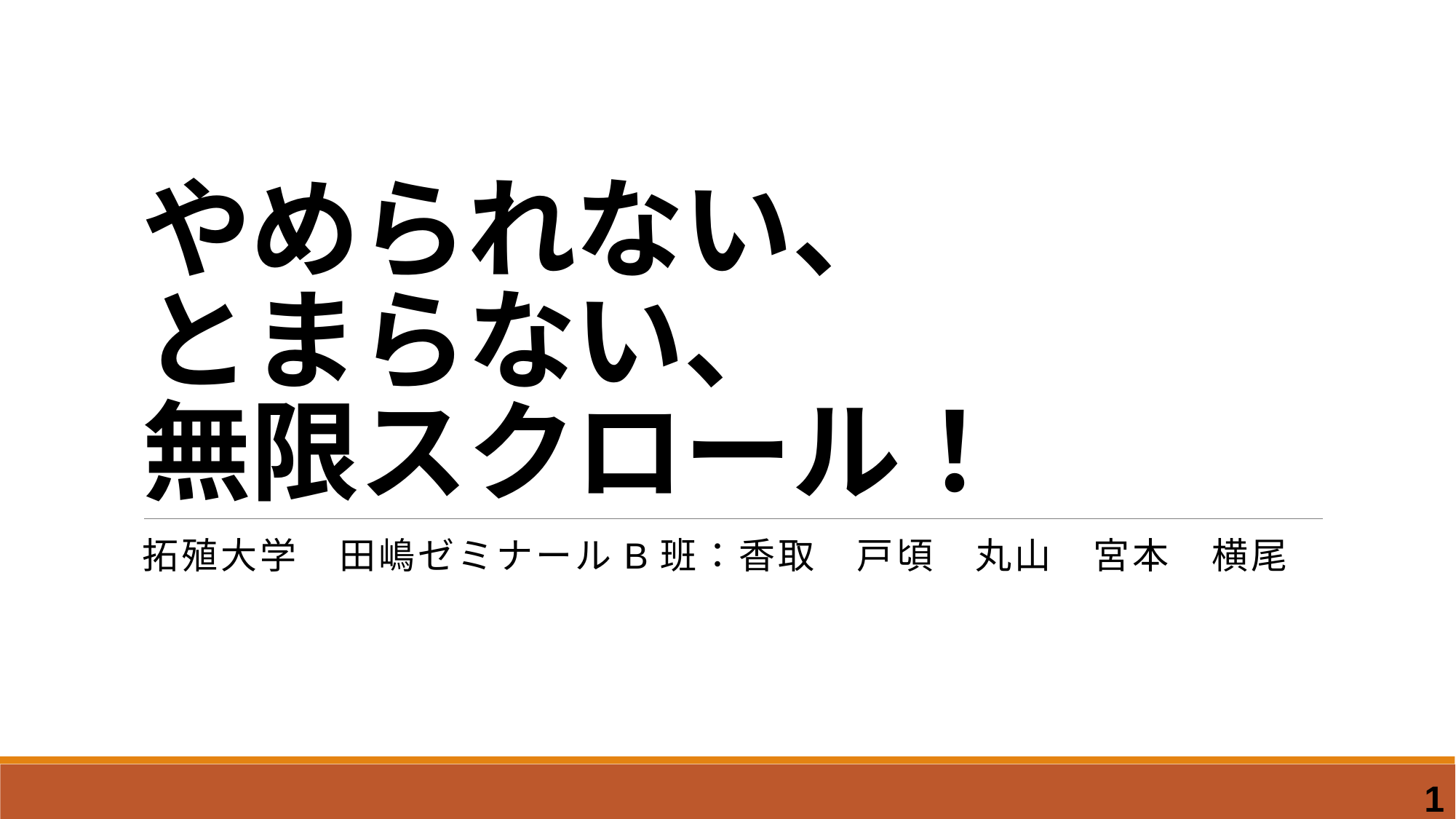

# やめられない、 とまらない、 無限スクロール！
拓殖大学　田嶋ゼミナールB班：香取　戸頃　丸山　宮本　横尾
1